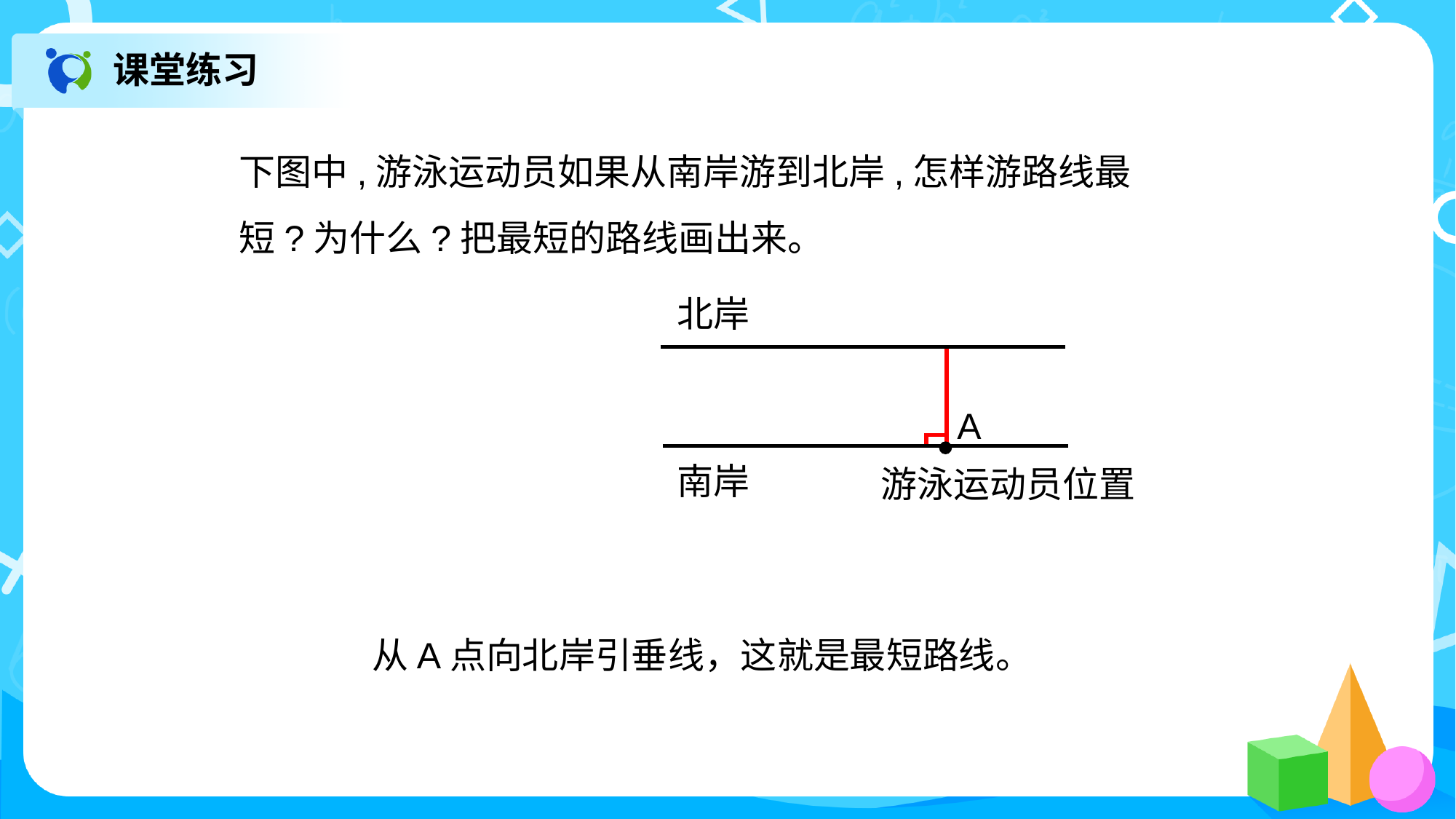

课堂练习
下图中,游泳运动员如果从南岸游到北岸,怎样游路线最短?为什么?把最短的路线画出来。
北岸
A
南岸
游泳运动员位置

从A点向北岸引垂线，这就是最短路线。